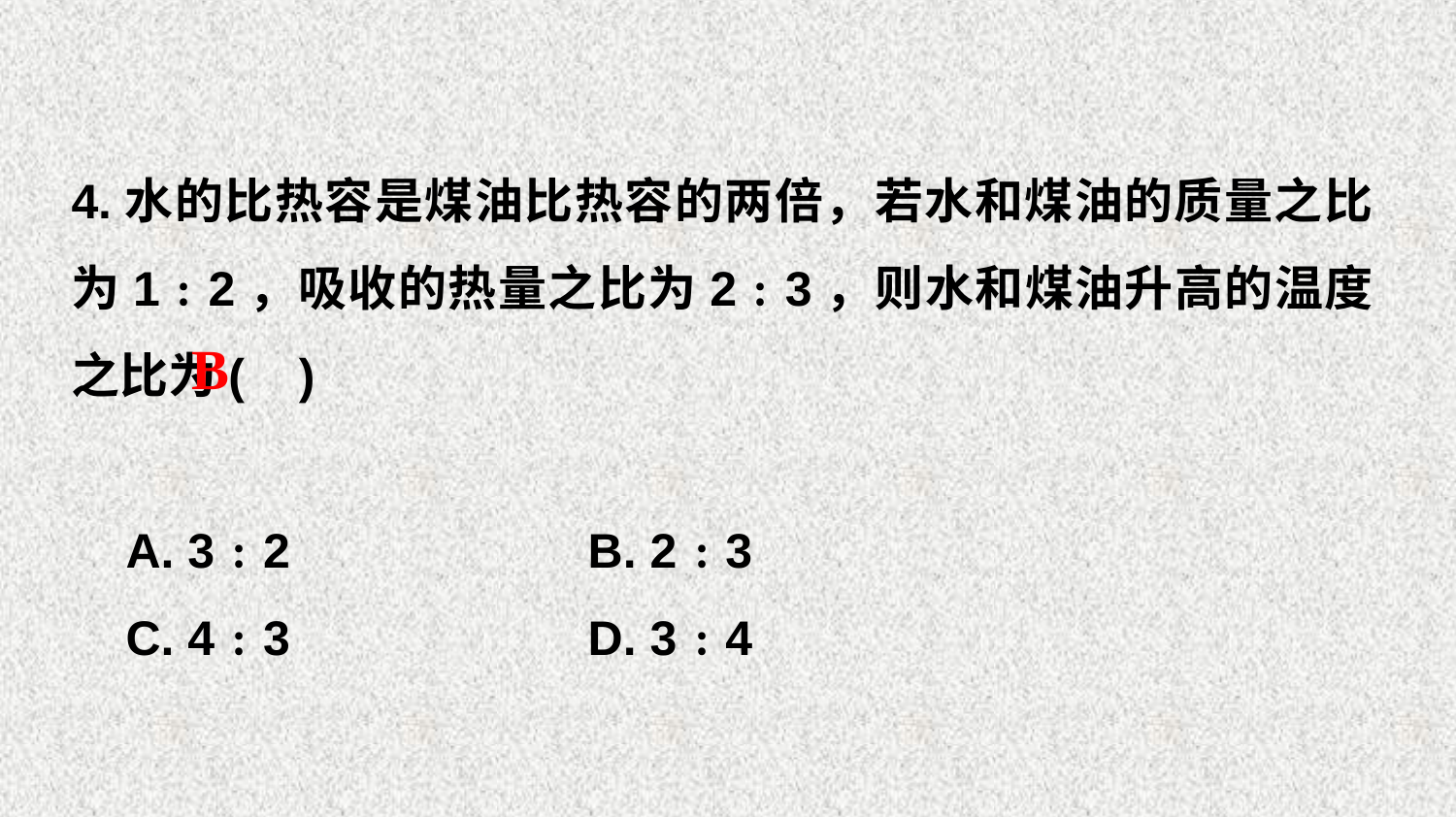

4.水的比热容是煤油比热容的两倍，若水和煤油的质量之比为1﹕2，吸收的热量之比为2﹕3，则水和煤油升高的温度之比为(    )

    A. 3﹕2                      B. 2﹕3
    C. 4﹕3                      D. 3﹕4
B